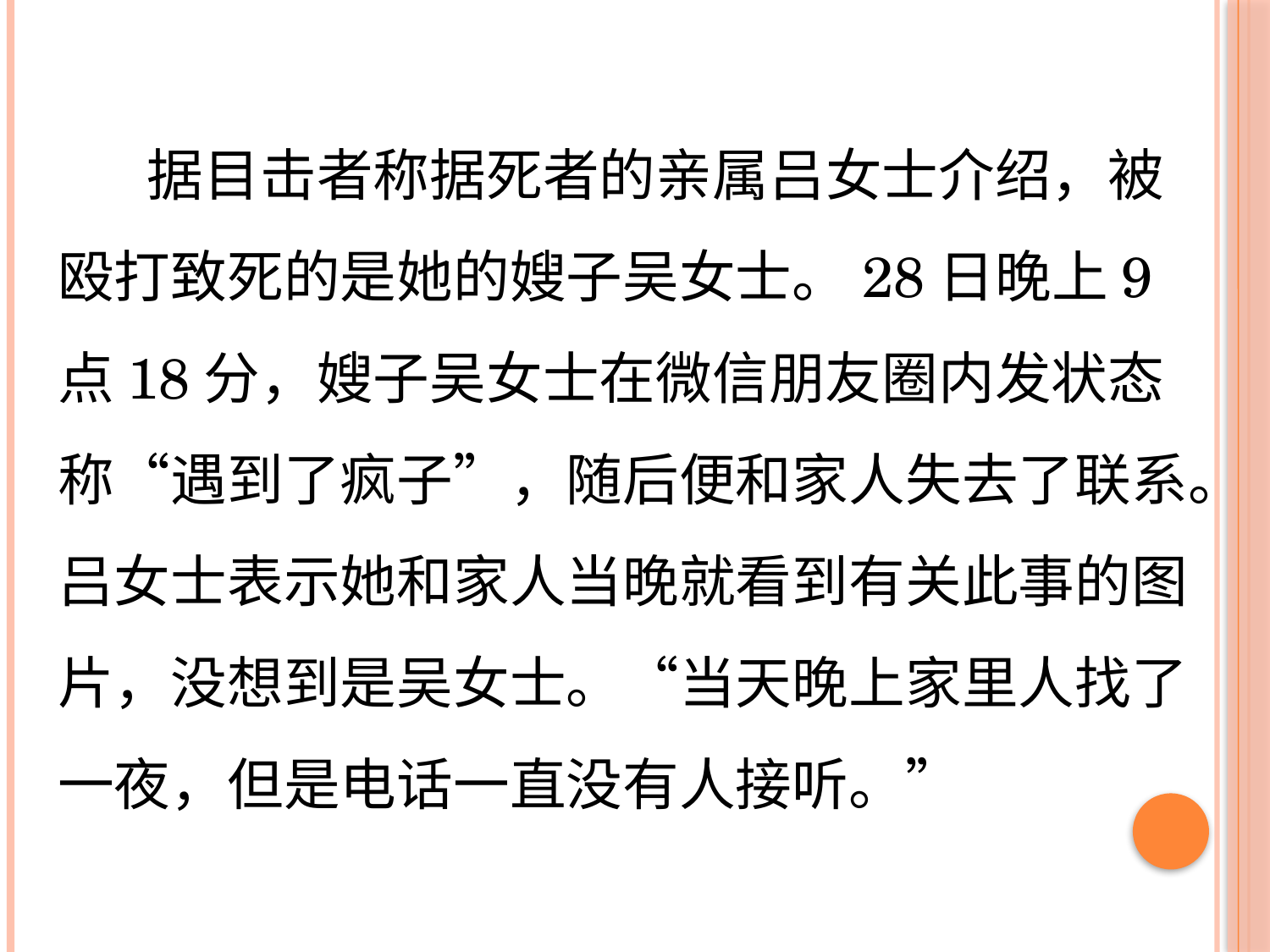

据目击者称据死者的亲属吕女士介绍，被殴打致死的是她的嫂子吴女士。28日晚上9点18分，嫂子吴女士在微信朋友圈内发状态称“遇到了疯子”，随后便和家人失去了联系。吕女士表示她和家人当晚就看到有关此事的图片，没想到是吴女士。“当天晚上家里人找了一夜，但是电话一直没有人接听。”